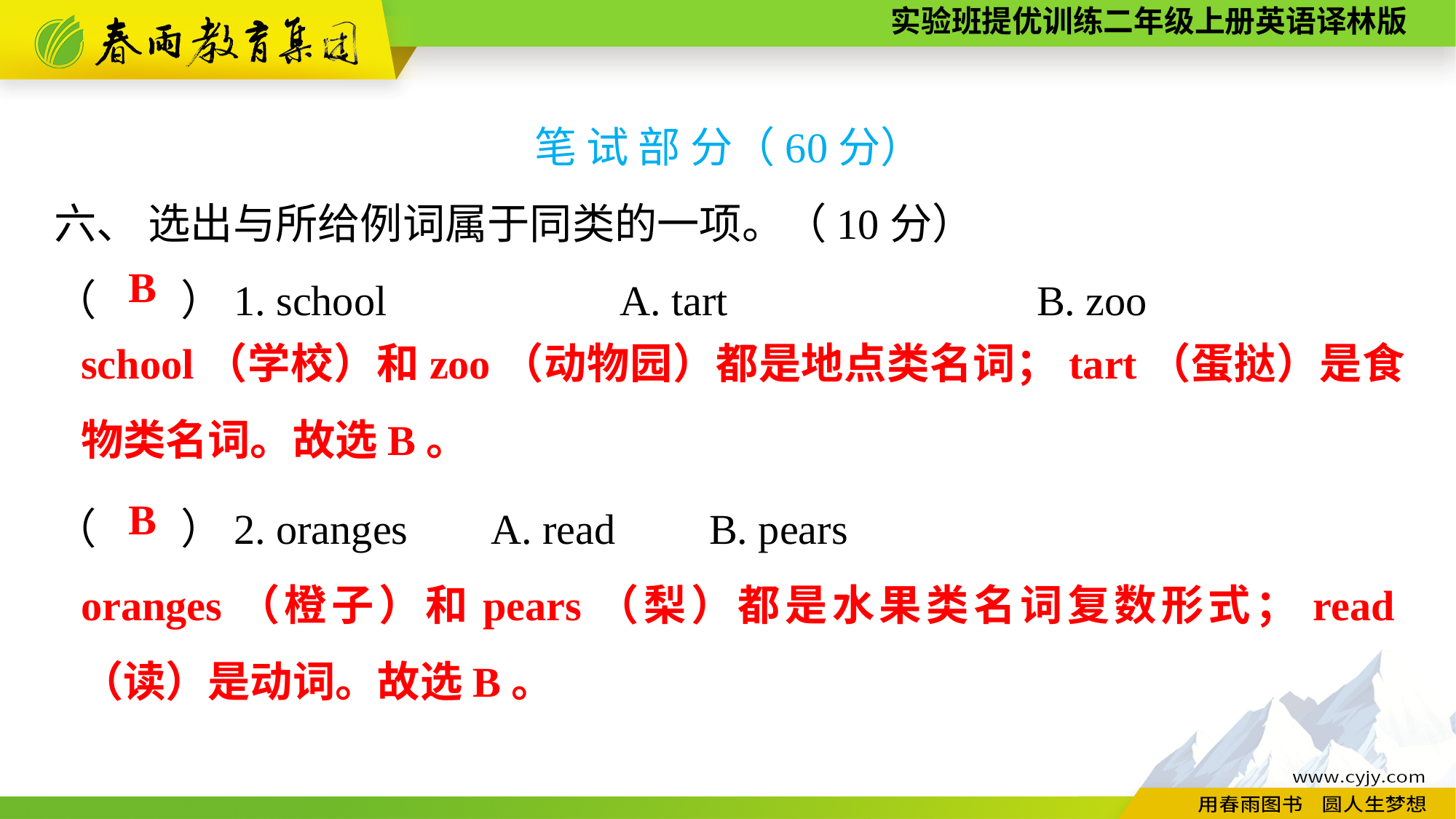

笔 试 部 分（60分）
六、 选出与所给例词属于同类的一项。（10分）
（　　）1. school　　　　	 A. tart　　　　　　 	B. zoo

（　　）2. oranges	A. read	B. pears
B
school（学校）和zoo（动物园）都是地点类名词；tart（蛋挞）是食物类名词。故选B。
B
oranges（橙子）和pears（梨）都是水果类名词复数形式；read（读）是动词。故选B。